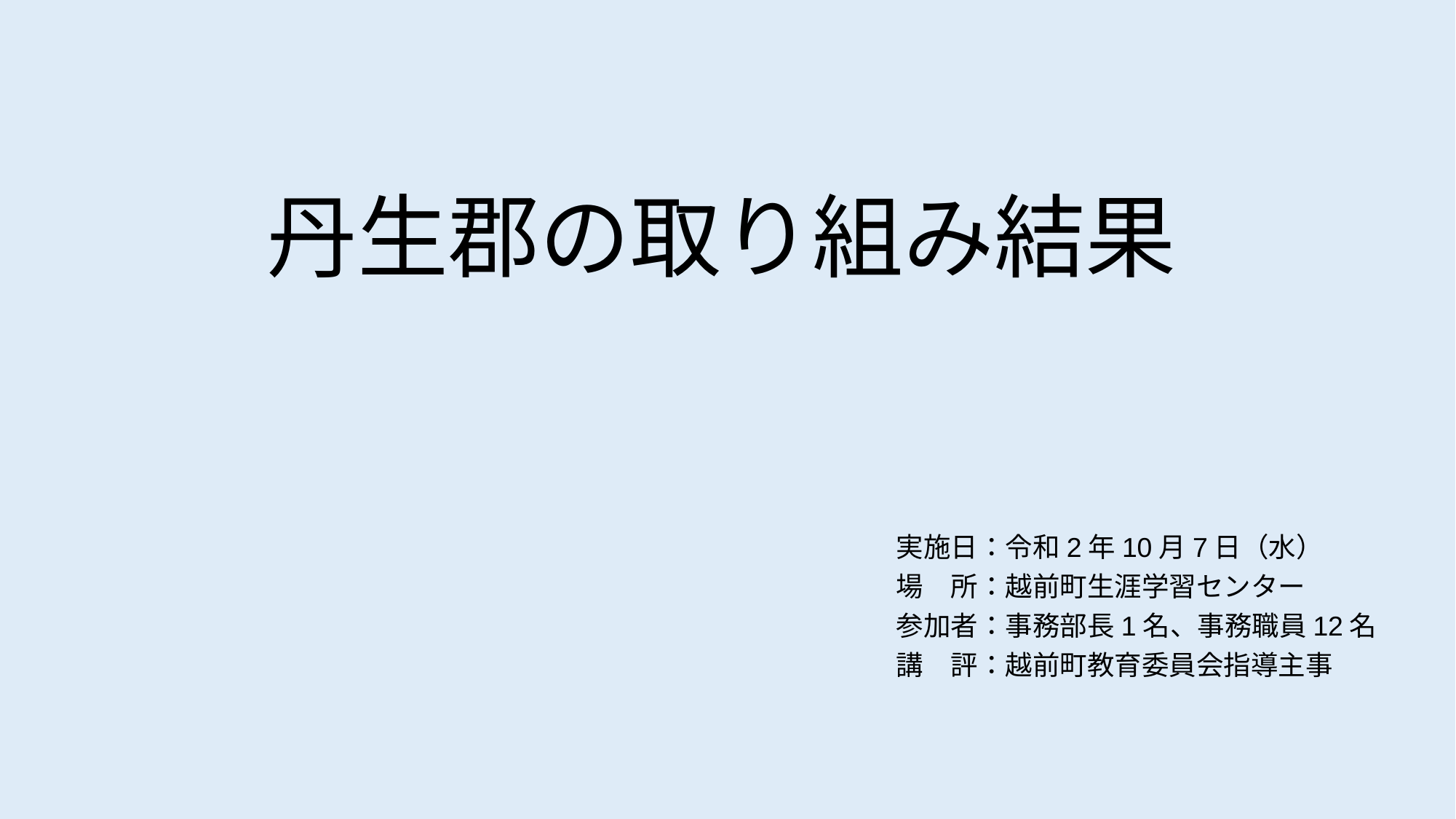

丹生郡の取り組み結果
実施日：令和2年10月7日（水）
場　所：越前町生涯学習センター
参加者：事務部長1名、事務職員12名
講　評：越前町教育委員会指導主事